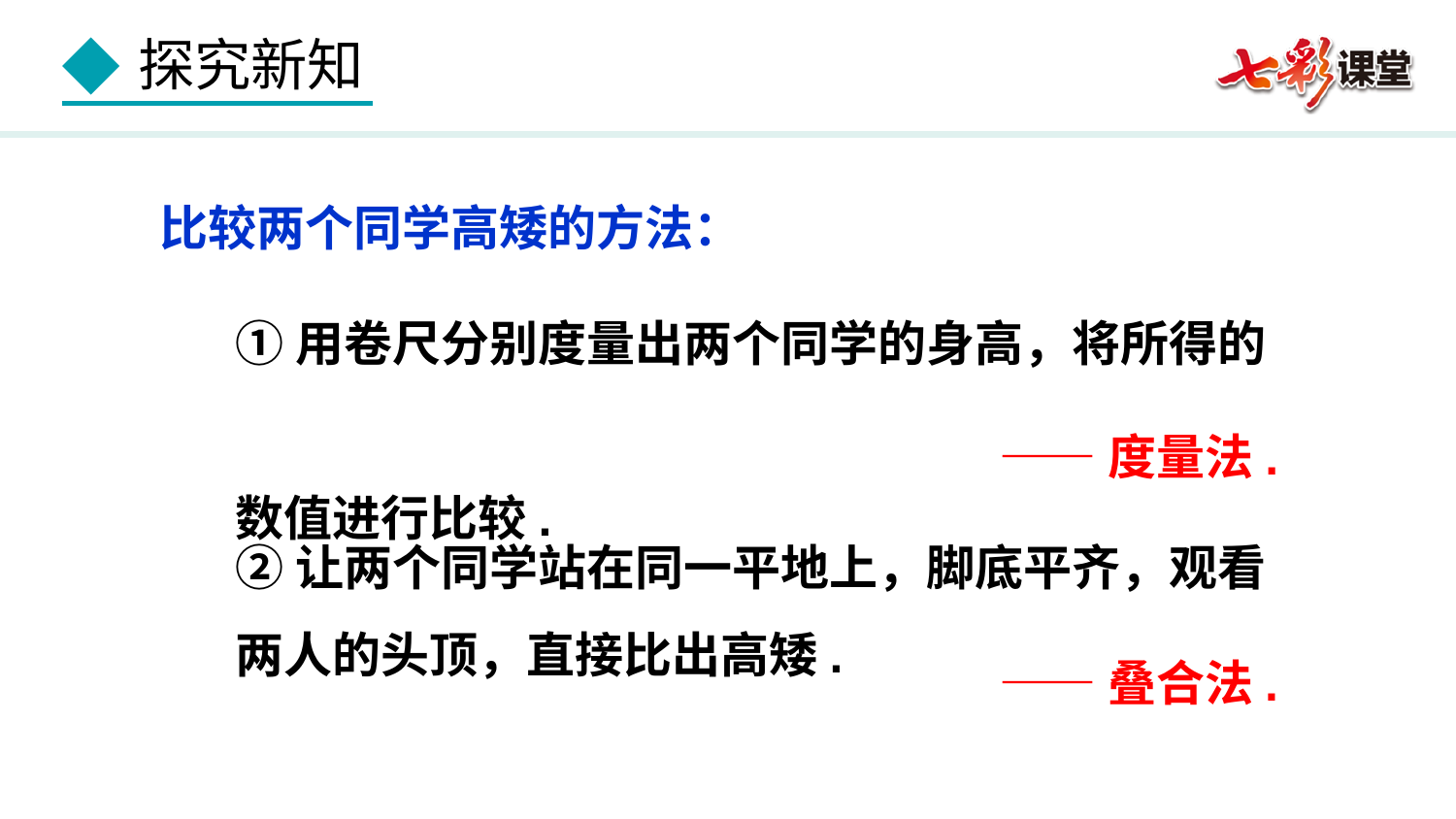

比较两个同学高矮的方法：
①用卷尺分别度量出两个同学的身高，将所得的
数值进行比较.
——度量法.
②让两个同学站在同一平地上，脚底平齐，观看
两人的头顶，直接比出高矮.
——叠合法.